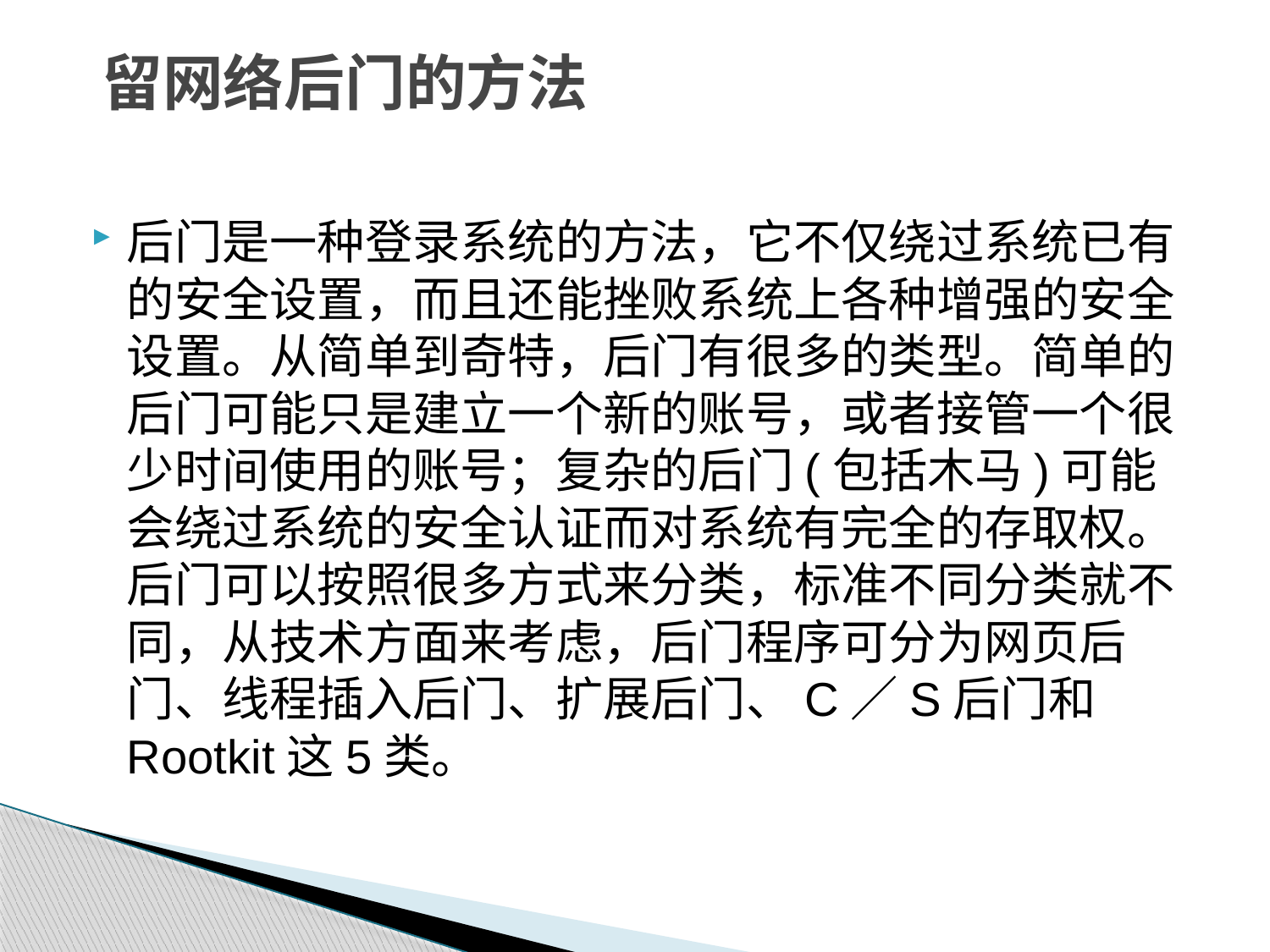

# 留网络后门的方法
后门是一种登录系统的方法，它不仅绕过系统已有的安全设置，而且还能挫败系统上各种增强的安全设置。从简单到奇特，后门有很多的类型。简单的后门可能只是建立一个新的账号，或者接管一个很少时间使用的账号；复杂的后门(包括木马)可能会绕过系统的安全认证而对系统有完全的存取权。后门可以按照很多方式来分类，标准不同分类就不同，从技术方面来考虑，后门程序可分为网页后门、线程插入后门、扩展后门、C／S后门和Rootkit这5类。